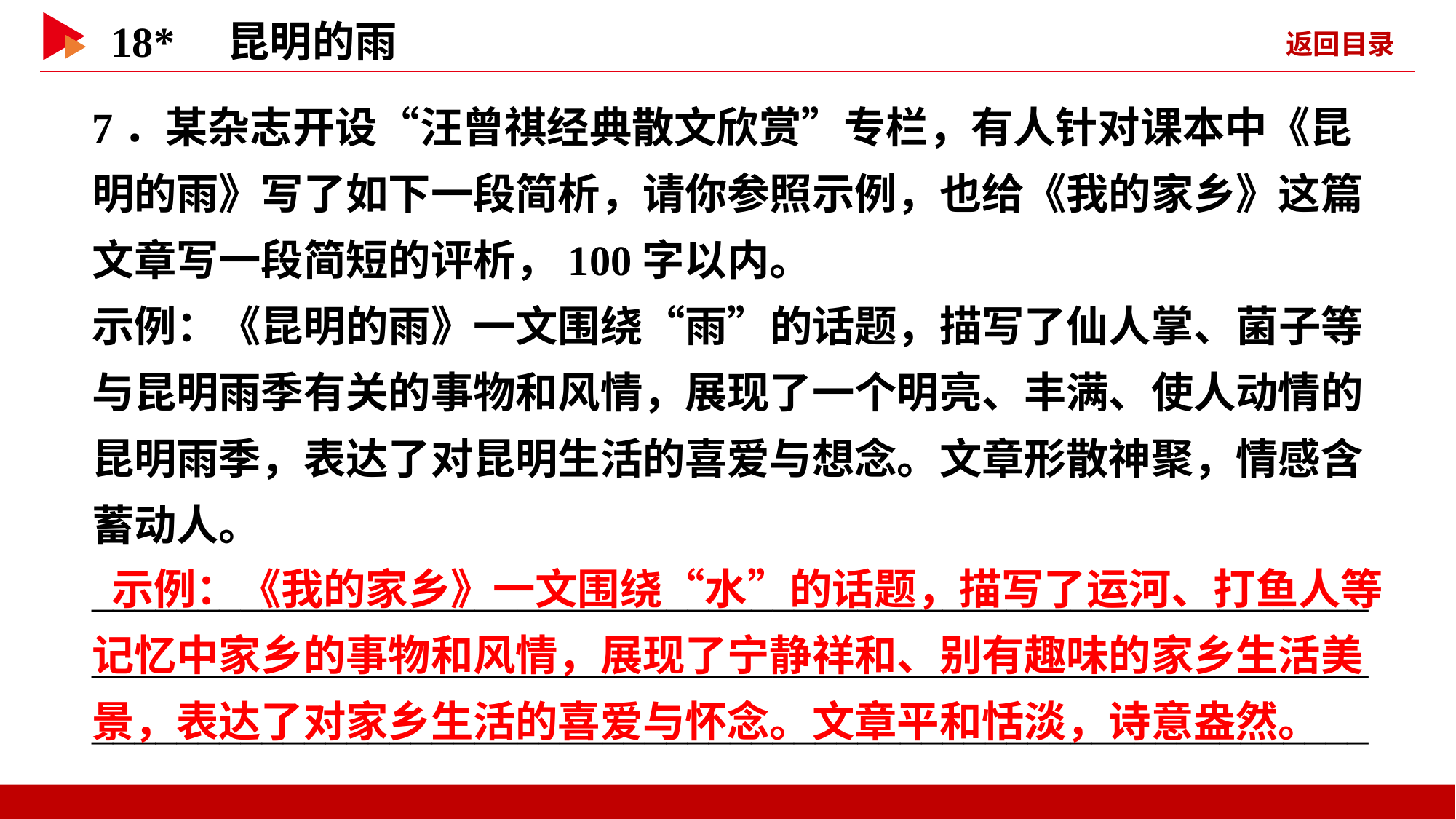

7．某杂志开设“汪曾祺经典散文欣赏”专栏，有人针对课本中《昆明的雨》写了如下一段简析，请你参照示例，也给《我的家乡》这篇文章写一段简短的评析，100字以内。
示例：《昆明的雨》一文围绕“雨”的话题，描写了仙人掌、菌子等与昆明雨季有关的事物和风情，展现了一个明亮、丰满、使人动情的昆明雨季，表达了对昆明生活的喜爱与想念。文章形散神聚，情感含蓄动人。
____________________________________________________________________________________________________________________________________________________________________________________
 示例：《我的家乡》一文围绕“水”的话题，描写了运河、打鱼人等记忆中家乡的事物和风情，展现了宁静祥和、别有趣味的家乡生活美景，表达了对家乡生活的喜爱与怀念。文章平和恬淡，诗意盎然。